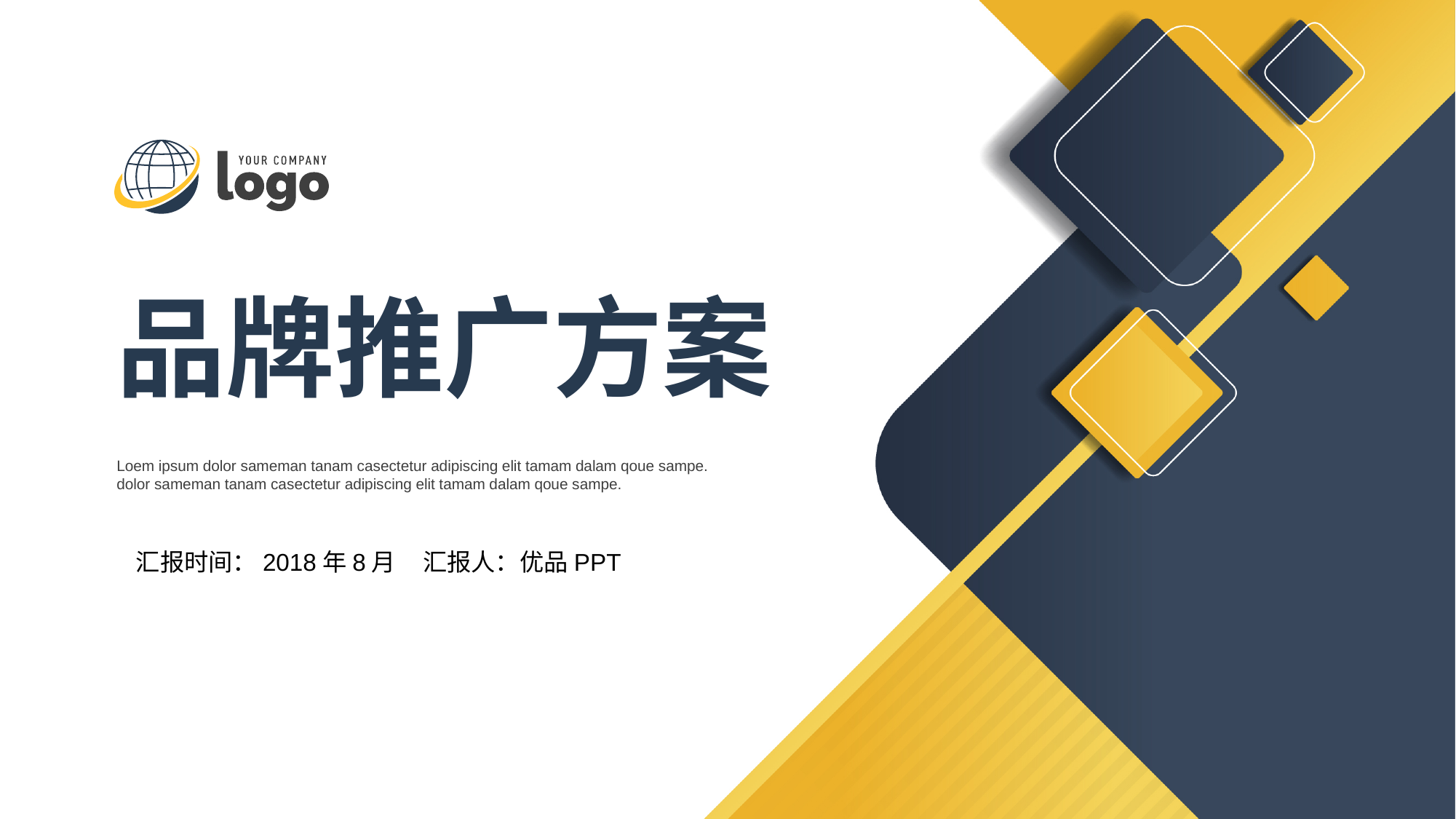

品牌推广方案
Loem ipsum dolor sameman tanam casectetur adipiscing elit tamam dalam qoue sampe. dolor sameman tanam casectetur adipiscing elit tamam dalam qoue sampe.

 汇报时间：2018年8月     汇报人：优品PPT